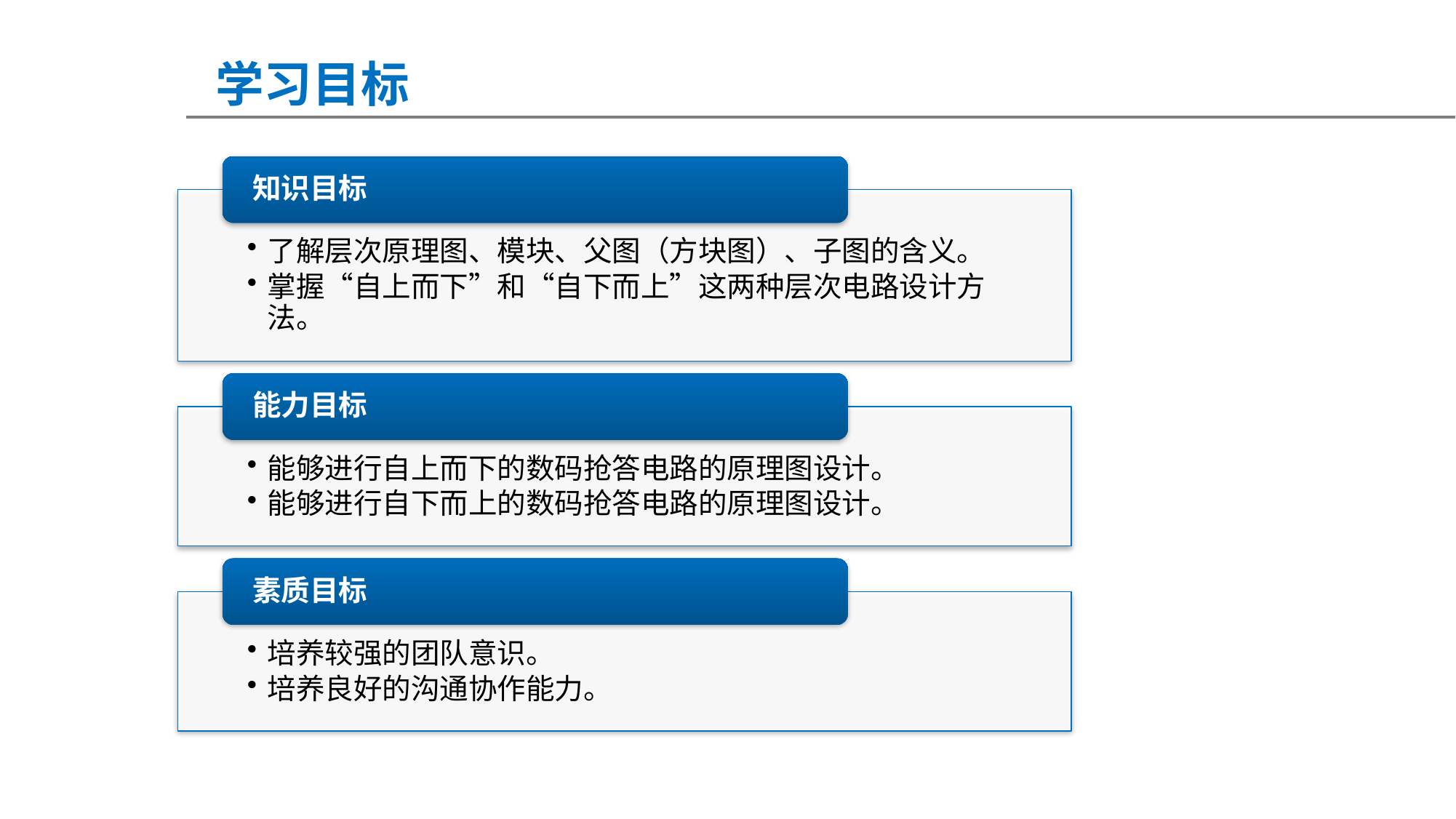

学习目标
了解层次原理图、模块、父图（方块图）、子图的含义。
掌握“自上而下”和“自下而上”这两种层次电路设计方法。
知识目标
能够进行自上而下的数码抢答电路的原理图设计。
能够进行自下而上的数码抢答电路的原理图设计。
能力目标
培养较强的团队意识。
培养良好的沟通协作能力。
素质目标